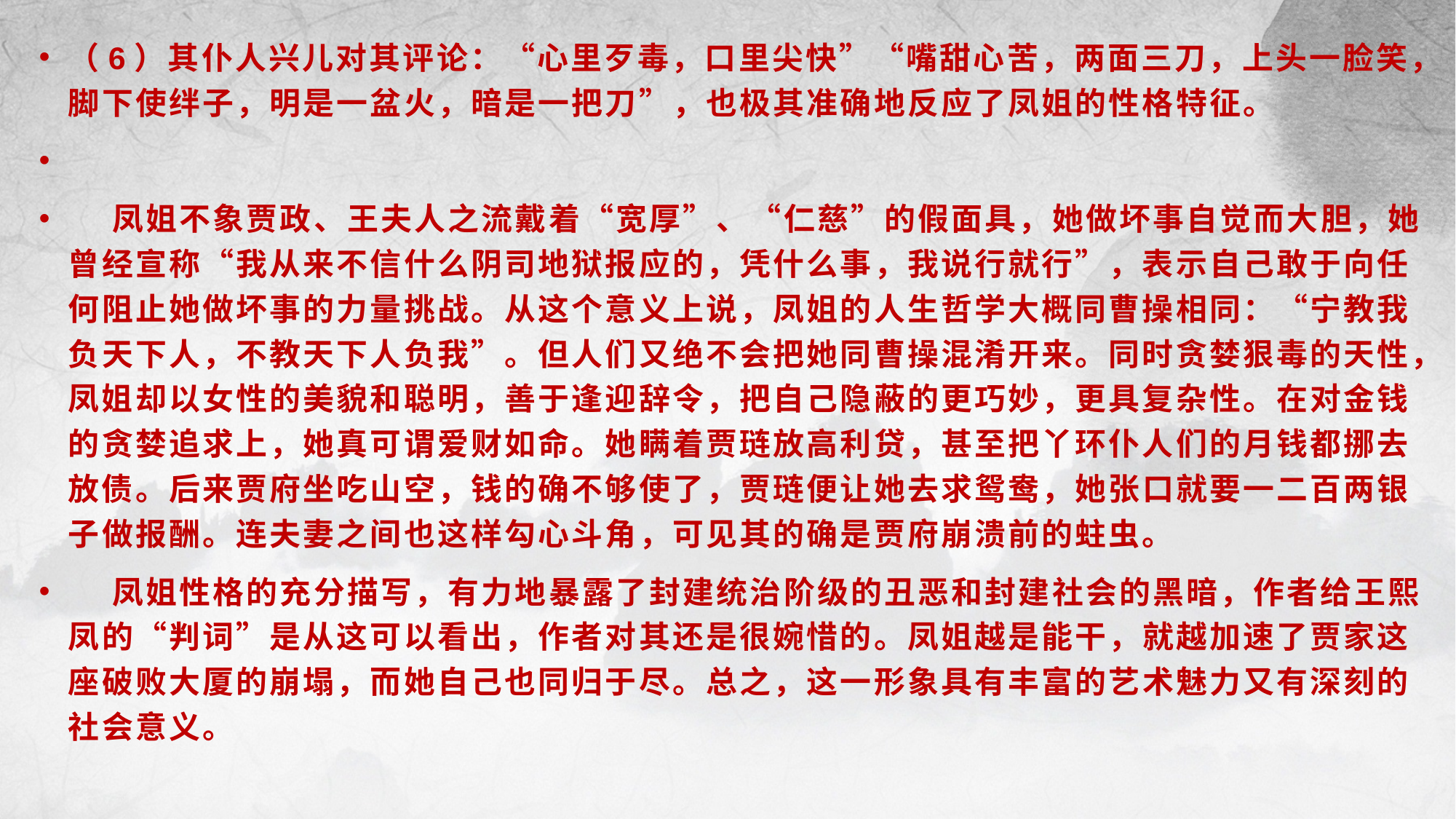

（6）其仆人兴儿对其评论：“心里歹毒，口里尖快”“嘴甜心苦，两面三刀，上头一脸笑，脚下使绊子，明是一盆火，暗是一把刀”，也极其准确地反应了凤姐的性格特征。

    凤姐不象贾政、王夫人之流戴着“宽厚”、“仁慈”的假面具，她做坏事自觉而大胆，她曾经宣称“我从来不信什么阴司地狱报应的，凭什么事，我说行就行”，表示自己敢于向任何阻止她做坏事的力量挑战。从这个意义上说，凤姐的人生哲学大概同曹操相同：“宁教我负天下人，不教天下人负我”。但人们又绝不会把她同曹操混淆开来。同时贪婪狠毒的天性，凤姐却以女性的美貌和聪明，善于逢迎辞令，把自己隐蔽的更巧妙，更具复杂性。在对金钱的贪婪追求上，她真可谓爱财如命。她瞒着贾琏放高利贷，甚至把丫环仆人们的月钱都挪去放债。后来贾府坐吃山空，钱的确不够使了，贾琏便让她去求鸳鸯，她张口就要一二百两银子做报酬。连夫妻之间也这样勾心斗角，可见其的确是贾府崩溃前的蛀虫。
    凤姐性格的充分描写，有力地暴露了封建统治阶级的丑恶和封建社会的黑暗，作者给王熙凤的“判词”是从这可以看出，作者对其还是很婉惜的。凤姐越是能干，就越加速了贾家这座破败大厦的崩塌，而她自己也同归于尽。总之，这一形象具有丰富的艺术魅力又有深刻的社会意义。